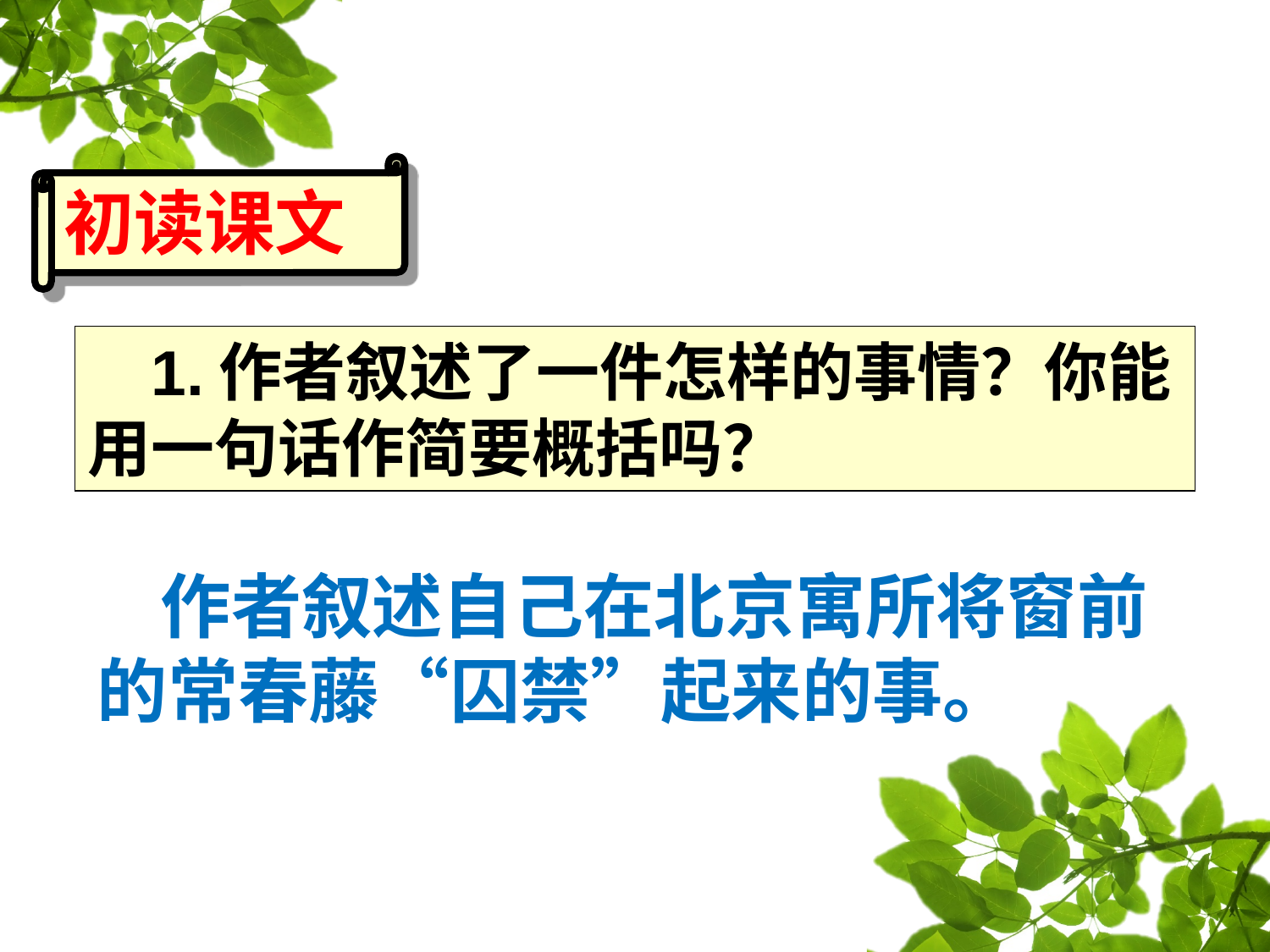

初读课文
1.作者叙述了一件怎样的事情？你能用一句话作简要概括吗？
作者叙述自己在北京寓所将窗前的常春藤“囚禁”起来的事。